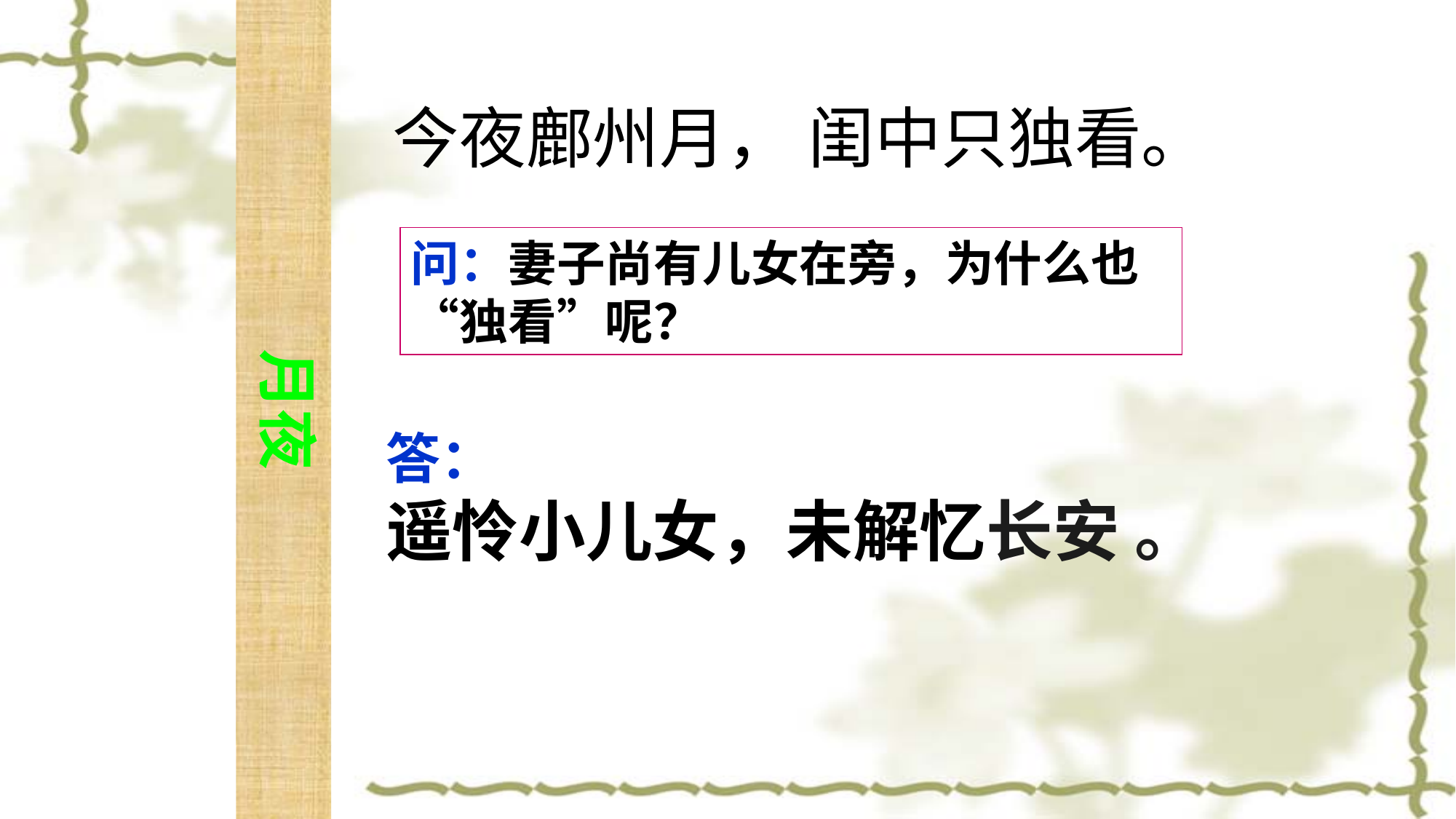

月夜
今夜鄜州月， 闺中只独看。
问：妻子尚有儿女在旁，为什么也“独看”呢？

答：
遥怜小儿女，未解忆长安 。